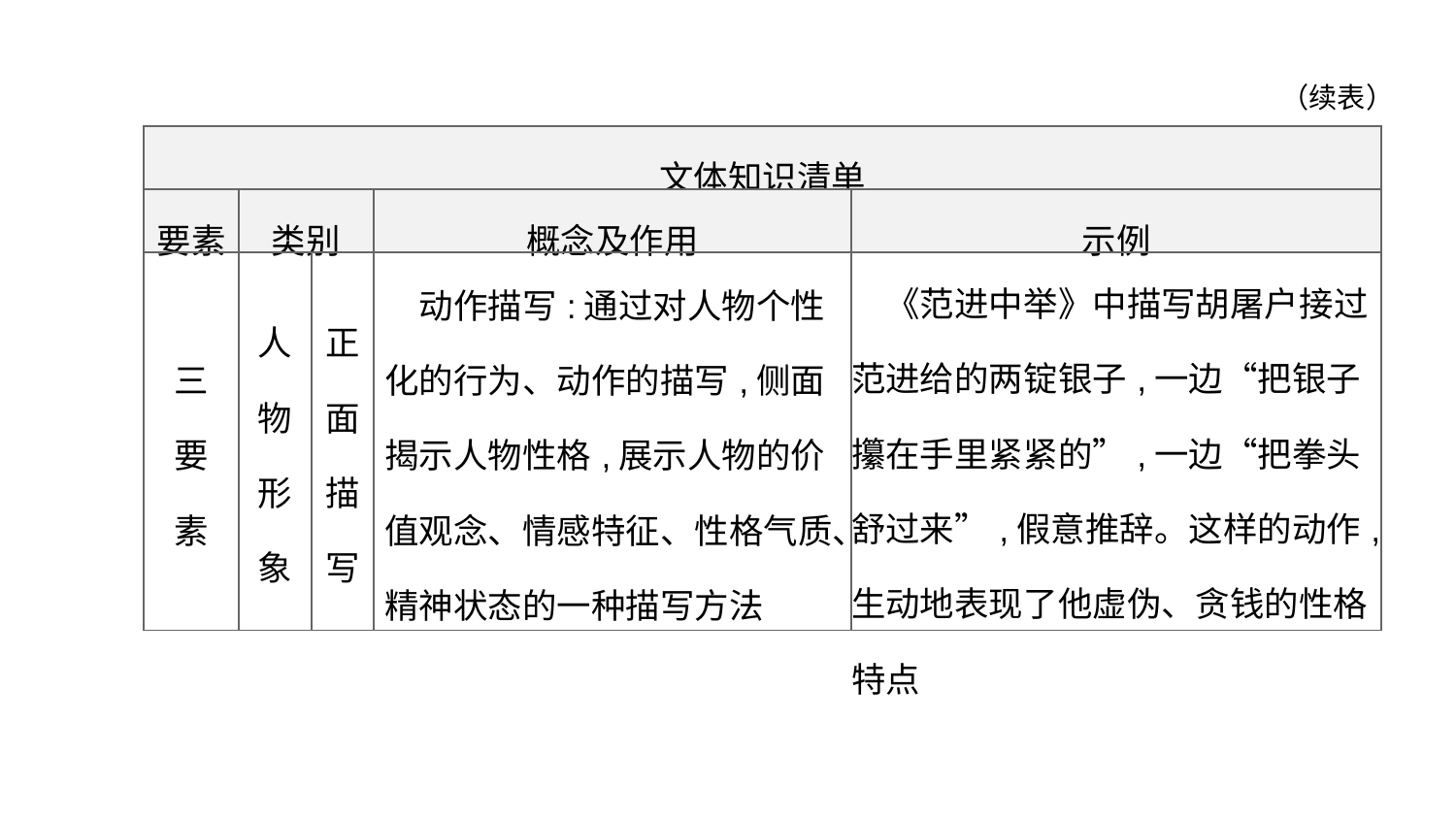

（续表）
| 文体知识清单 |  |  |  |  |
| --- | --- | --- | --- | --- |
| 要素 | 类别 |  | 概念及作用 | 示例 |
| 三 要 素 | 人 物 形 象 | 正 面 描 写 | 动作描写:通过对人物个性化的行为、动作的描写,侧面揭示人物性格,展示人物的价值观念、情感特征、性格气质、精神状态的一种描写方法 | 《范进中举》中描写胡屠户接过范进给的两锭银子,一边“把银子攥在手里紧紧的”,一边“把拳头舒过来”,假意推辞。这样的动作,生动地表现了他虚伪、贪钱的性格特点 |